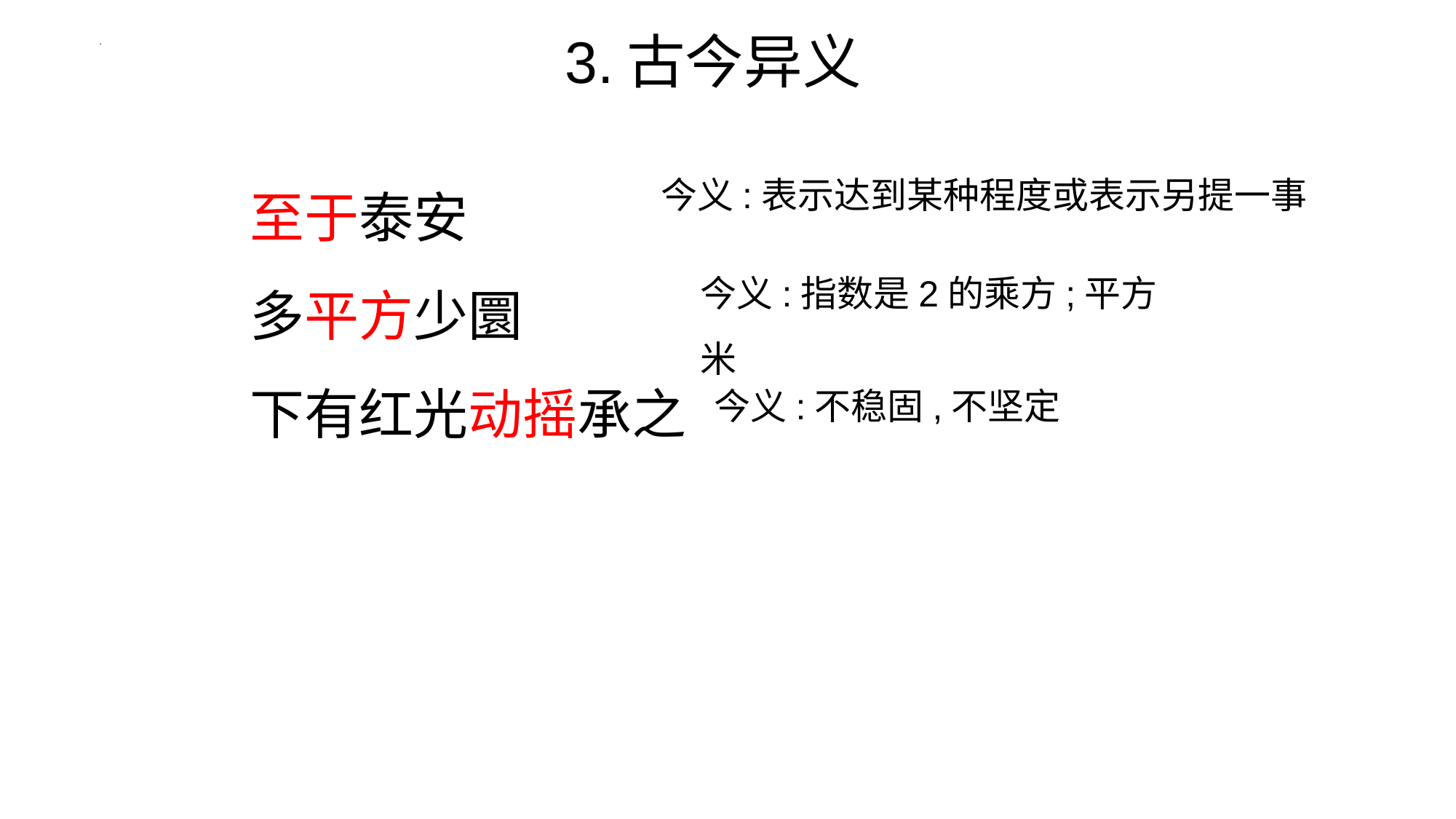

3.古今异义
至于泰安
多平方少圜
下有红光动摇承之

今义:表示达到某种程度或表示另提一事
今义:指数是2的乘方;平方米
今义:不稳固,不坚定